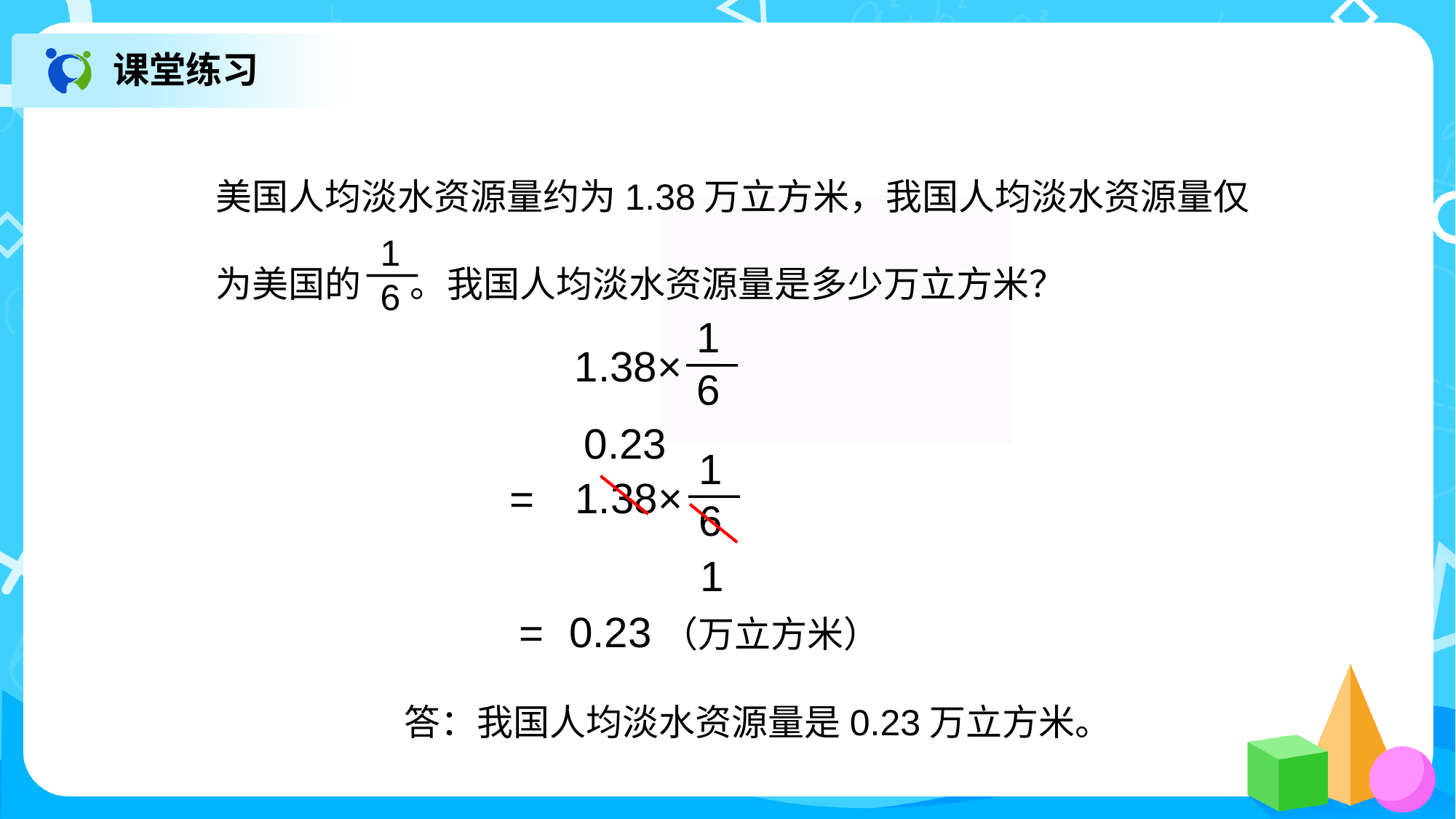

课堂练习
美国人均淡水资源量约为1.38万立方米，我国人均淡水资源量仅为美国的      。我国人均淡水资源量是多少万立方米？

1
6

1
6

1.38×
0.23
1
6

1.38×
=
1
0.23（万立方米）
=
答：我国人均淡水资源量是0.23万立方米。